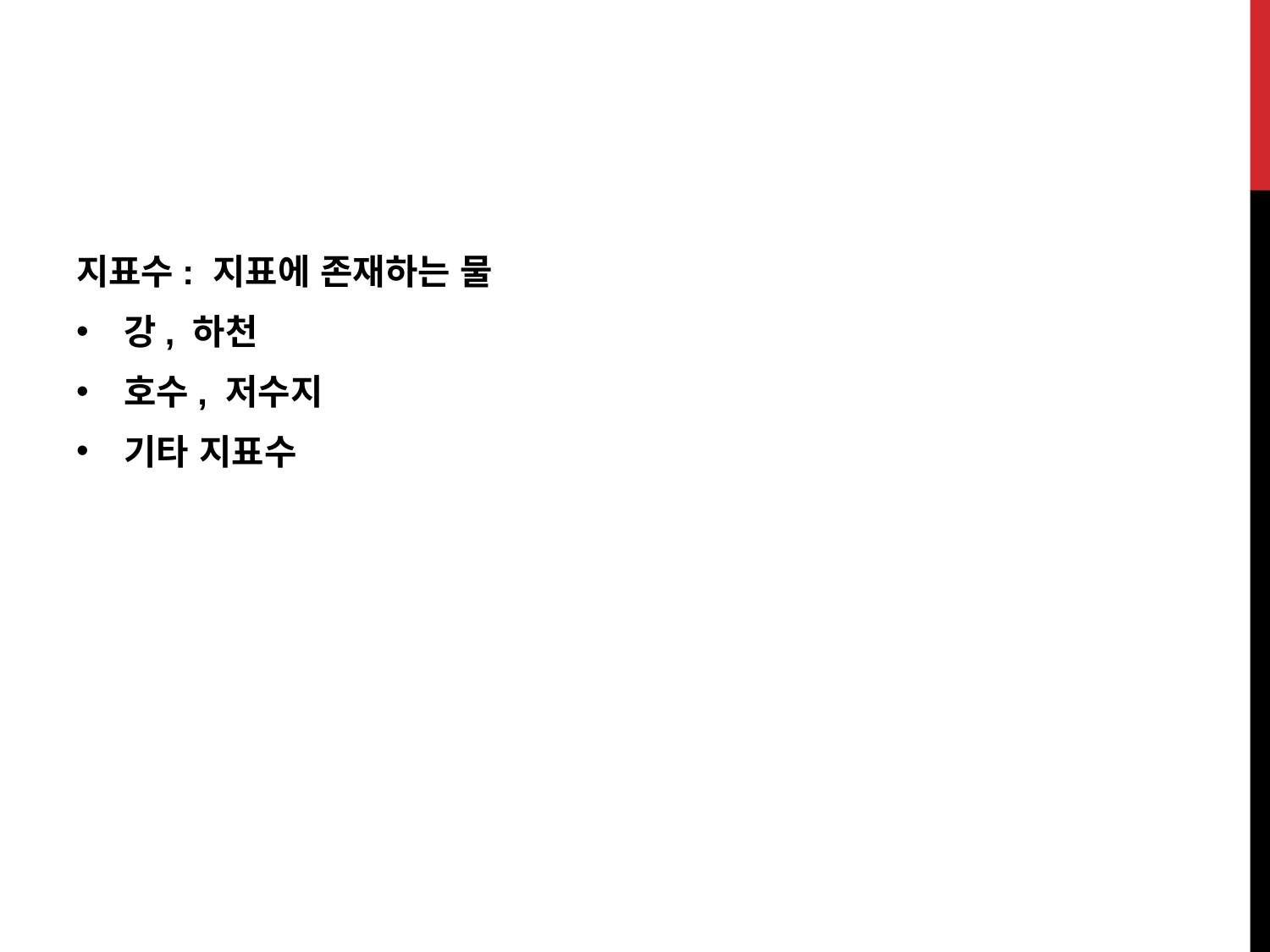

지표수: 지표에 존재하는 물
강, 하천
호수, 저수지
기타 지표수